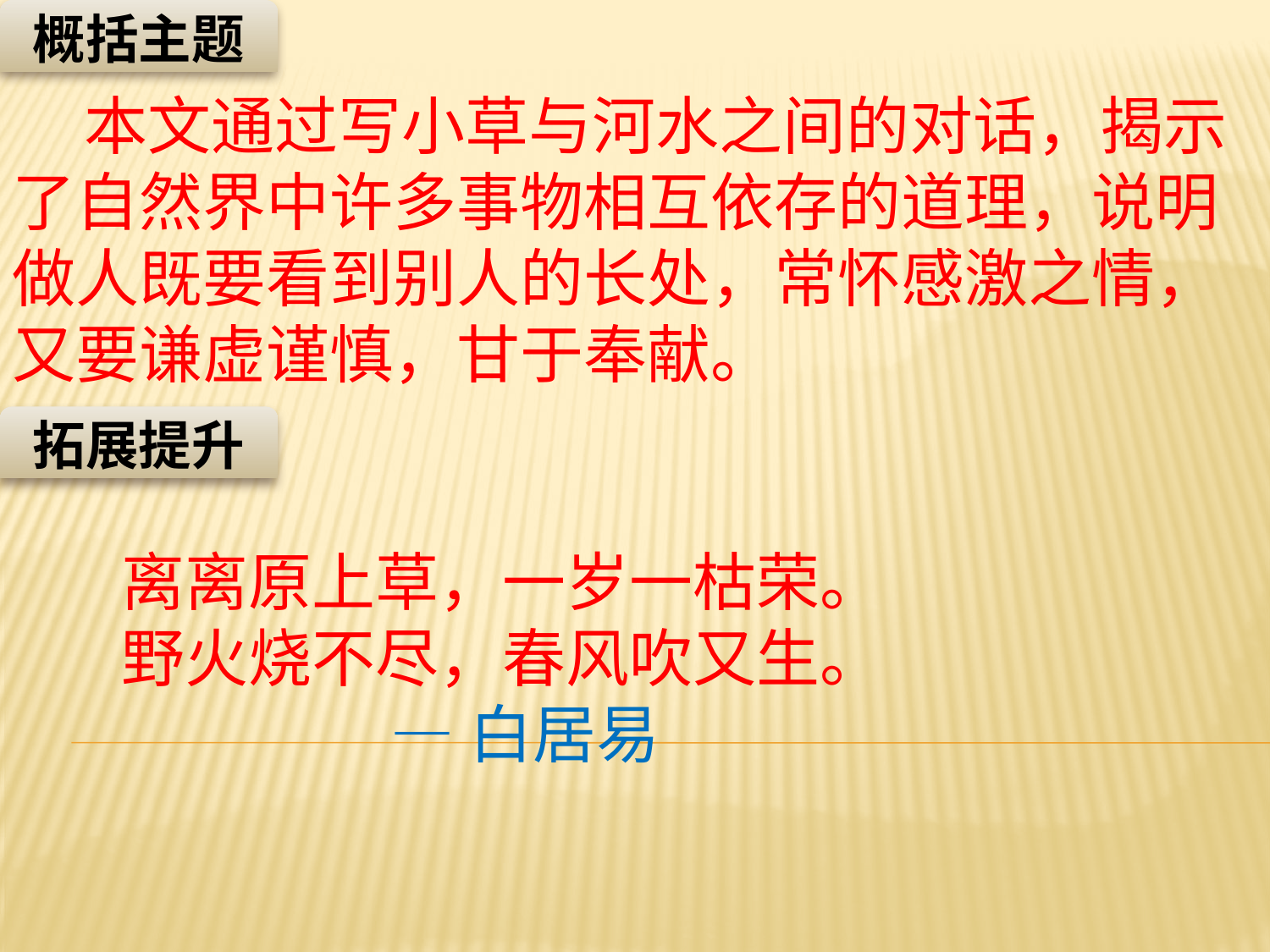

概括主题
    本文通过写小草与河水之间的对话，揭示了自然界中许多事物相互依存的道理，说明做人既要看到别人的长处，常怀感激之情，又要谦虚谨慎，甘于奉献。
拓展提升
离离原上草，一岁一枯荣。
野火烧不尽，春风吹又生。
                   —白居易